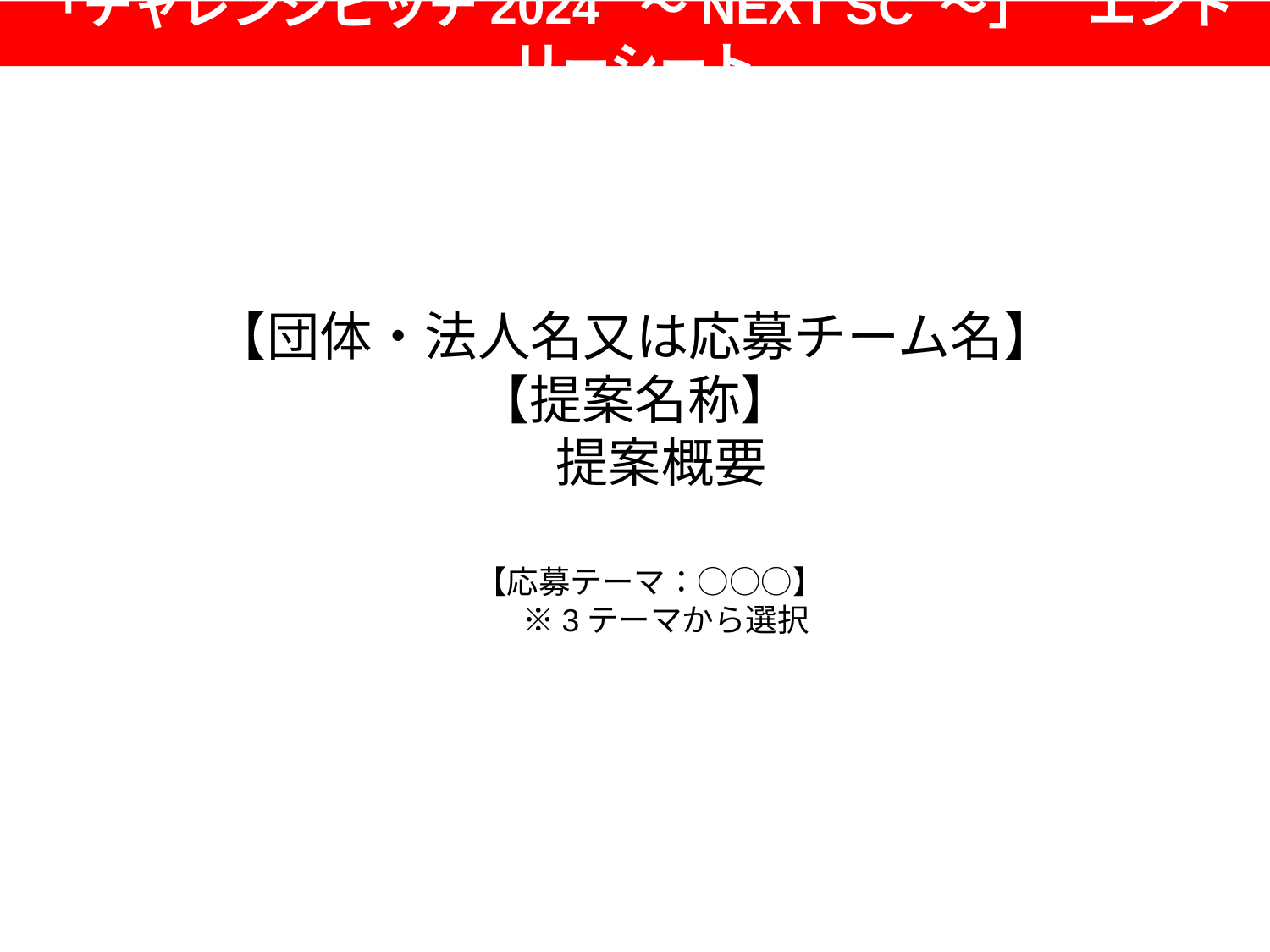

「チャレンジピッチ2024  ～NEXT SC ～」　エントリーシート
# 【団体・法人名又は応募チーム名】 【提案名称】 　提案概要
【応募テーマ：○○○】
　※3テーマから選択